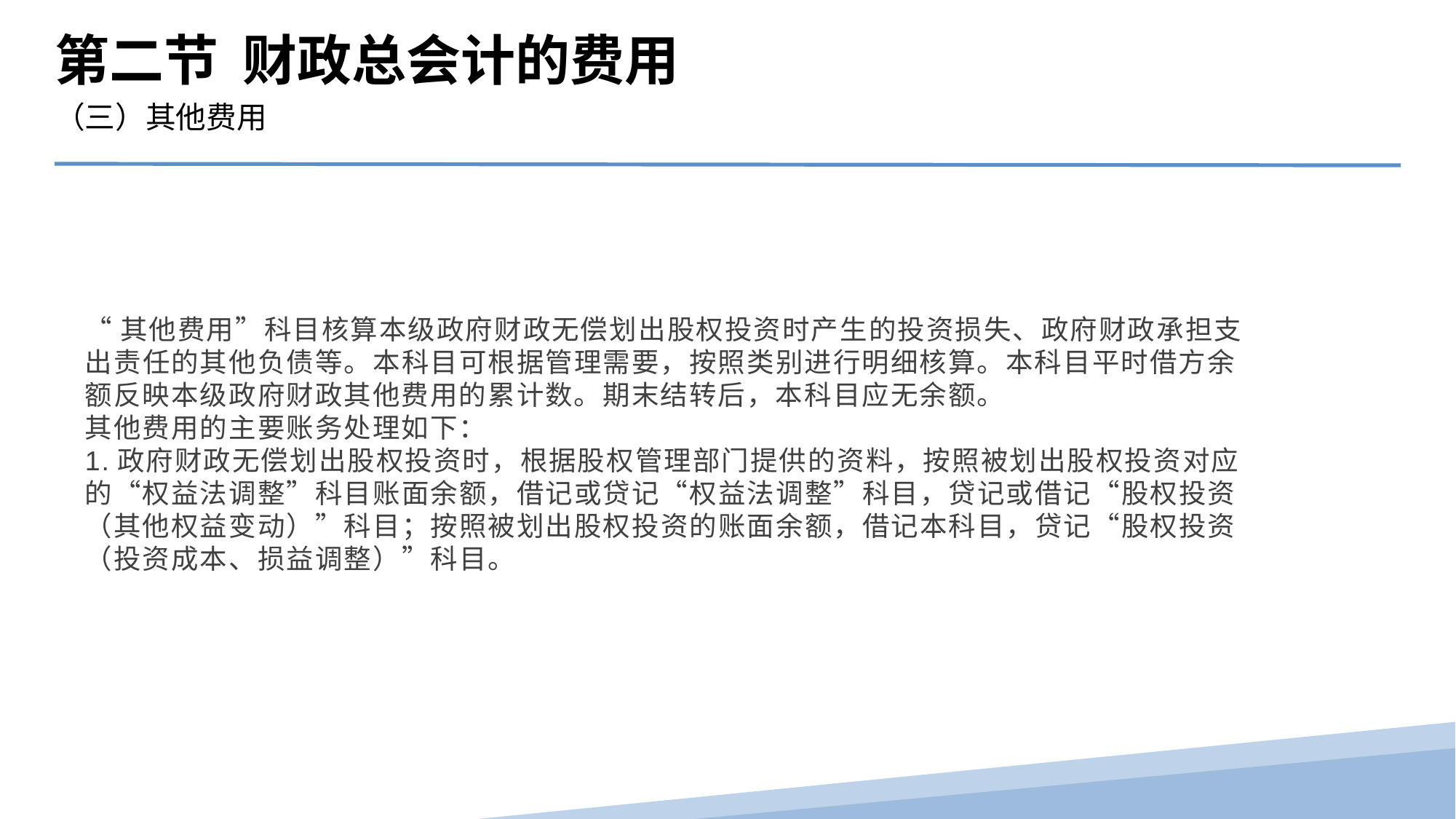

第二节  财政总会计的费用
（三）其他费用
“其他费用”科目核算本级政府财政无偿划出股权投资时产生的投资损失、政府财政承担支出责任的其他负债等。本科目可根据管理需要，按照类别进行明细核算。本科目平时借方余额反映本级政府财政其他费用的累计数。期末结转后，本科目应无余额。
其他费用的主要账务处理如下：
1.政府财政无偿划出股权投资时，根据股权管理部门提供的资料，按照被划出股权投资对应的“权益法调整”科目账面余额，借记或贷记“权益法调整”科目，贷记或借记“股权投资（其他权益变动）”科目；按照被划出股权投资的账面余额，借记本科目，贷记“股权投资（投资成本、损益调整）”科目。